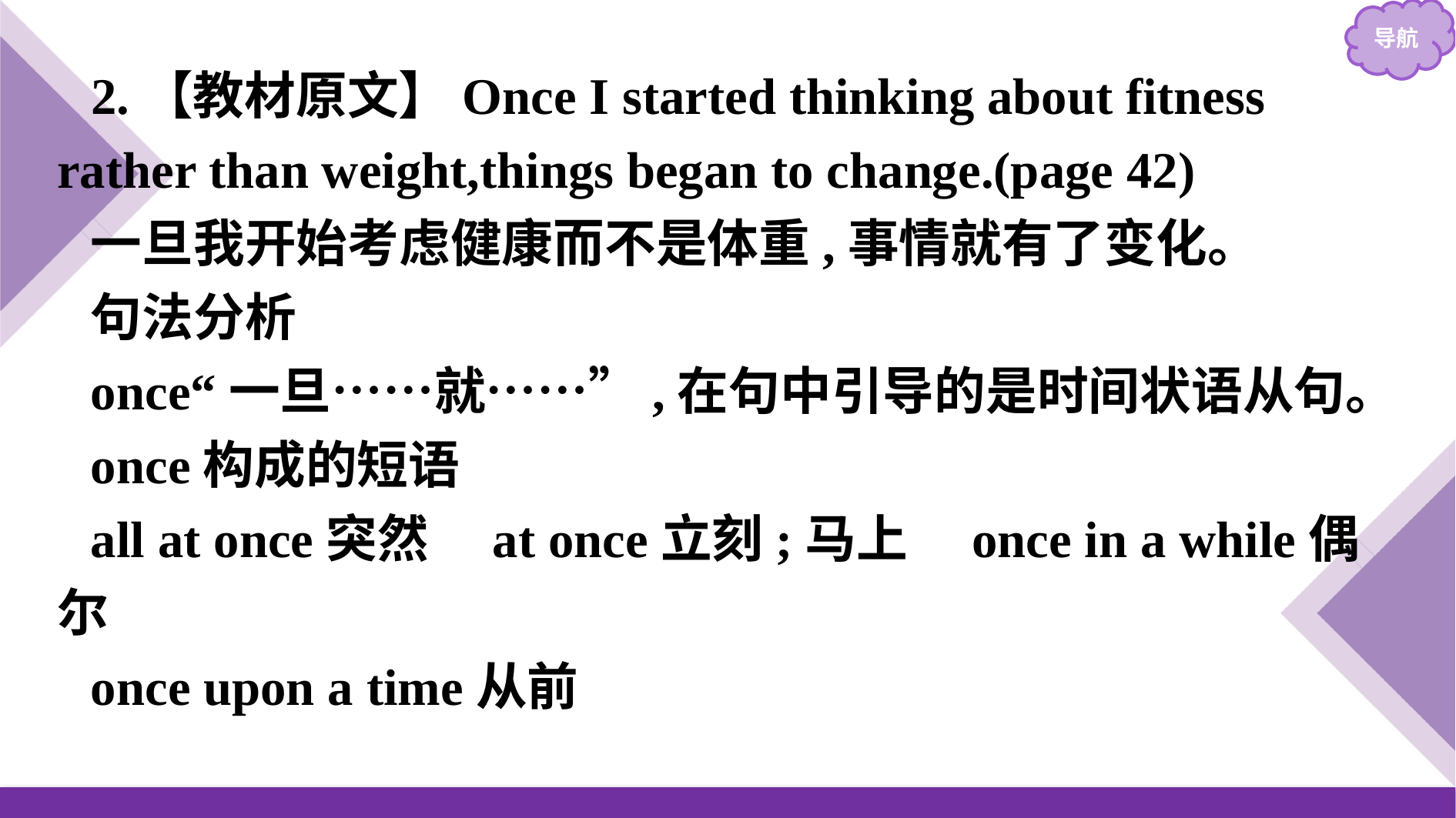

2.【教材原文】Once I started thinking about fitness rather than weight,things began to change.(page 42)
一旦我开始考虑健康而不是体重,事情就有了变化。
句法分析
once“一旦……就……”,在句中引导的是时间状语从句。
once构成的短语
all at once突然　at once立刻;马上　once in a while偶尔
once upon a time从前